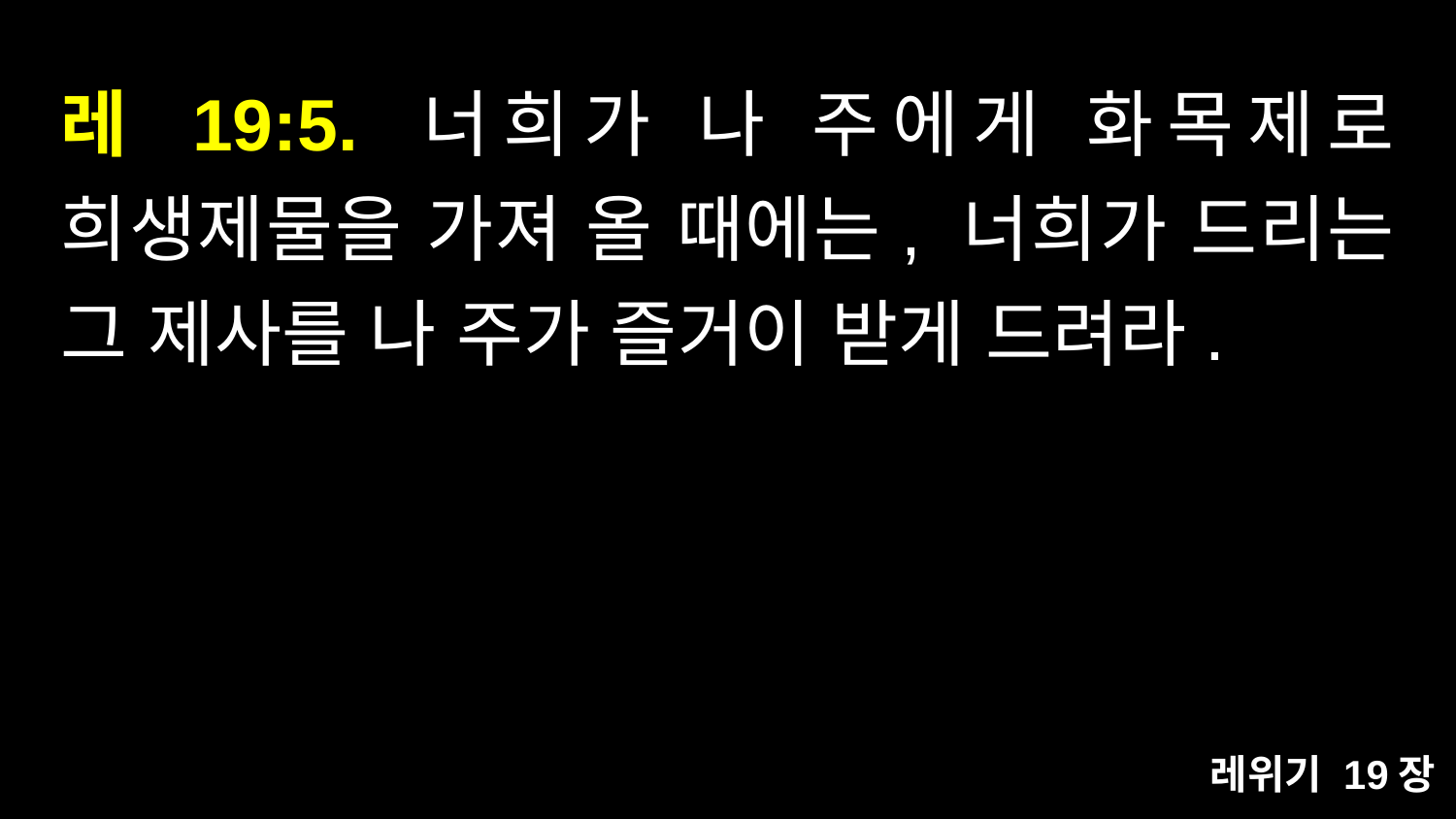

# 레 19:5. 너희가 나 주에게 화목제로 희생제물을 가져 올 때에는, 너희가 드리는 그 제사를 나 주가 즐거이 받게 드려라.
레위기 19장